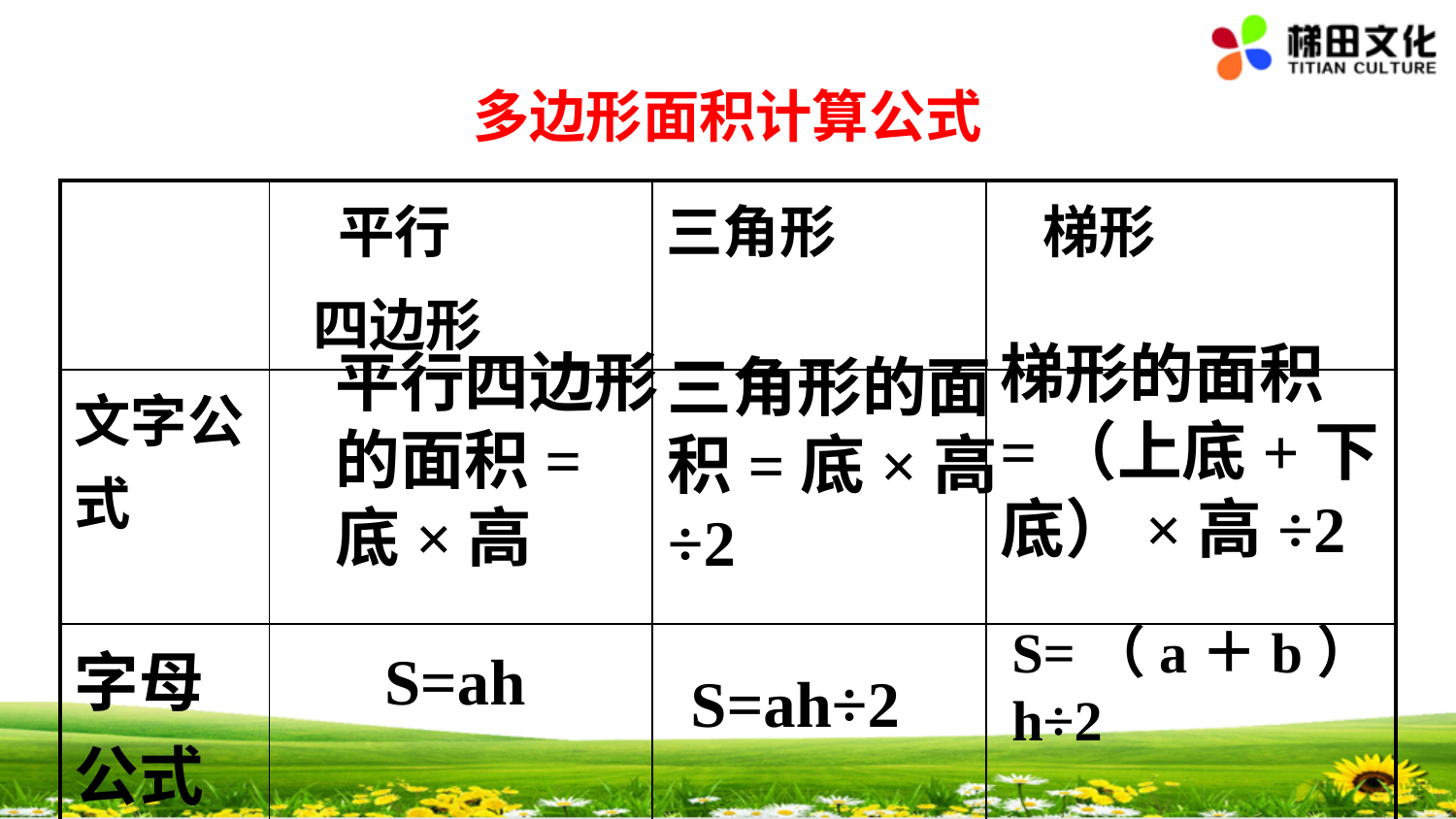

多边形面积计算公式
|  | 平行 四边形 | 三角形 | 梯形 |
| --- | --- | --- | --- |
| 文字公式 |  |  |  |
| 字母公式 |  |  |  |
梯形的面积=（上底+下底）×高÷2
平行四边形的面积=底×高
三角形的面积=底×高÷2

S=（a＋b）h÷2
S=ah
S=ah÷2